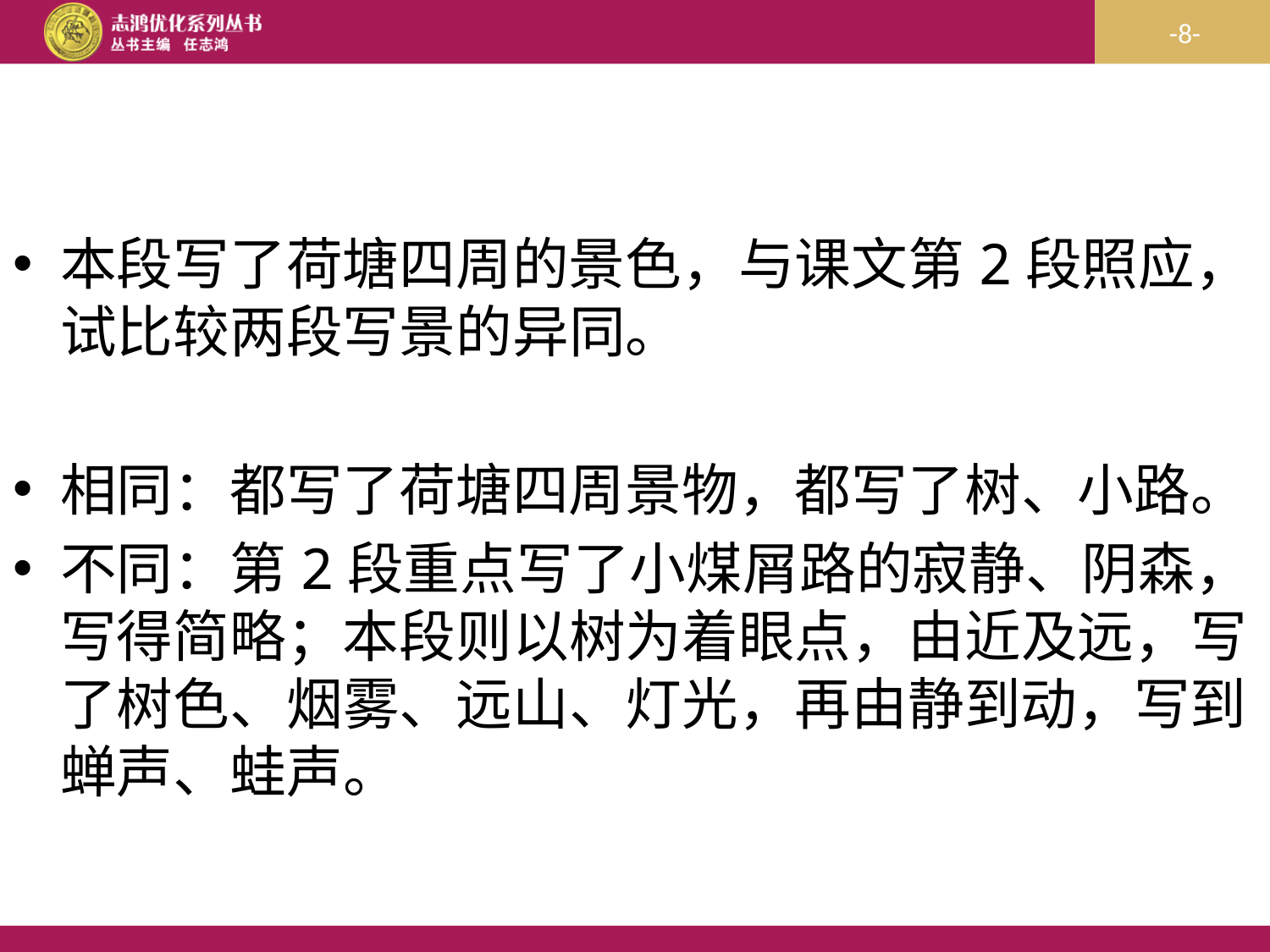

本段写了荷塘四周的景色，与课文第2段照应，试比较两段写景的异同。

相同：都写了荷塘四周景物，都写了树、小路。
不同：第2段重点写了小煤屑路的寂静、阴森，写得简略；本段则以树为着眼点，由近及远，写了树色、烟雾、远山、灯光，再由静到动，写到蝉声、蛙声。